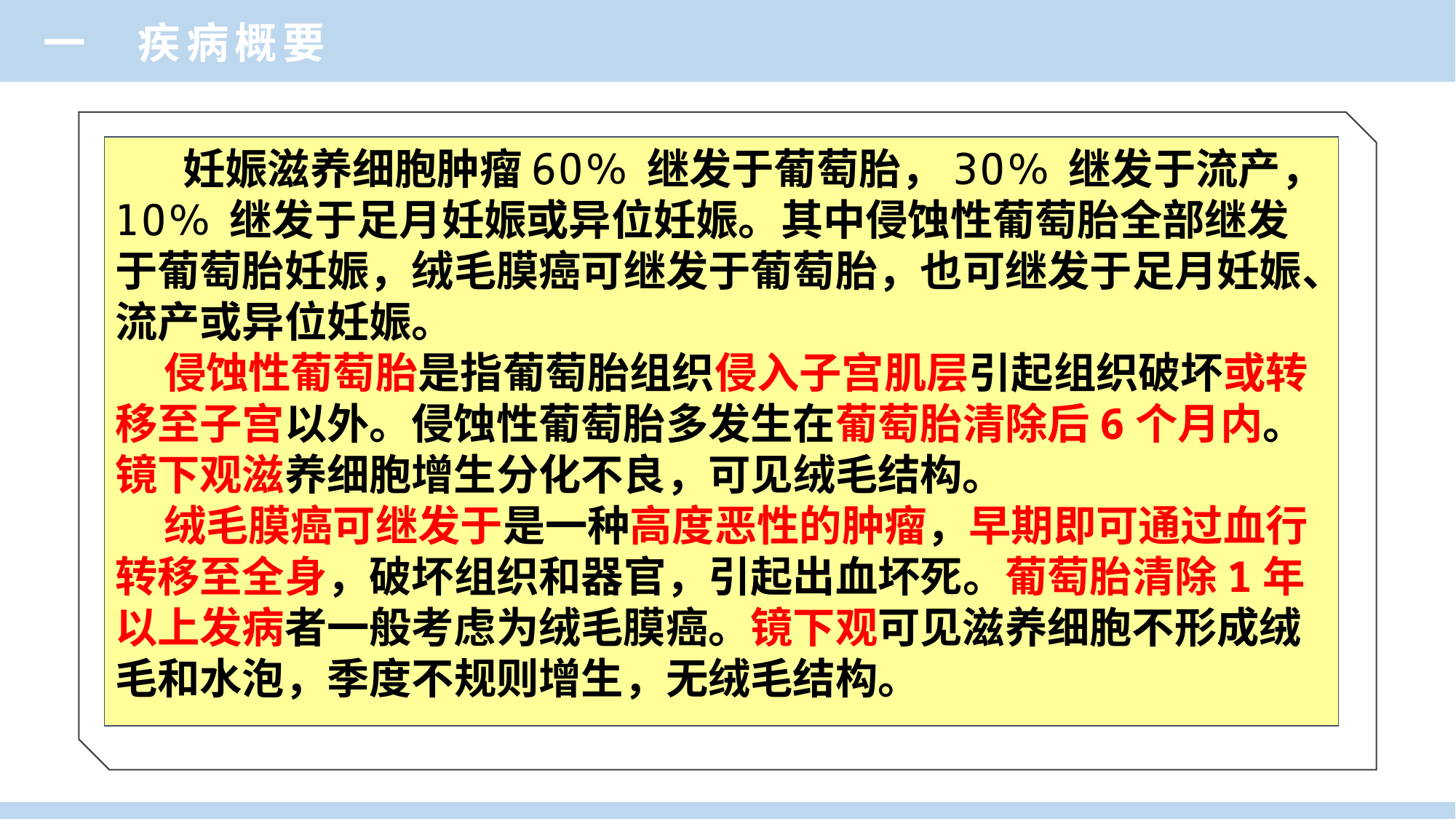

一   疾病概要

      妊娠滋养细胞肿瘤60%继发于葡萄胎，30%继发于流产，10%继发于足月妊娠或异位妊娠。其中侵蚀性葡萄胎全部继发于葡萄胎妊娠，绒毛膜癌可继发于葡萄胎，也可继发于足月妊娠、流产或异位妊娠。
    侵蚀性葡萄胎是指葡萄胎组织侵入子宫肌层引起组织破坏或转移至子宫以外。侵蚀性葡萄胎多发生在葡萄胎清除后6个月内。镜下观滋养细胞增生分化不良，可见绒毛结构。
    绒毛膜癌可继发于是一种高度恶性的肿瘤，早期即可通过血行转移至全身，破坏组织和器官，引起出血坏死。葡萄胎清除1年以上发病者一般考虑为绒毛膜癌。镜下观可见滋养细胞不形成绒毛和水泡，季度不规则增生，无绒毛结构。